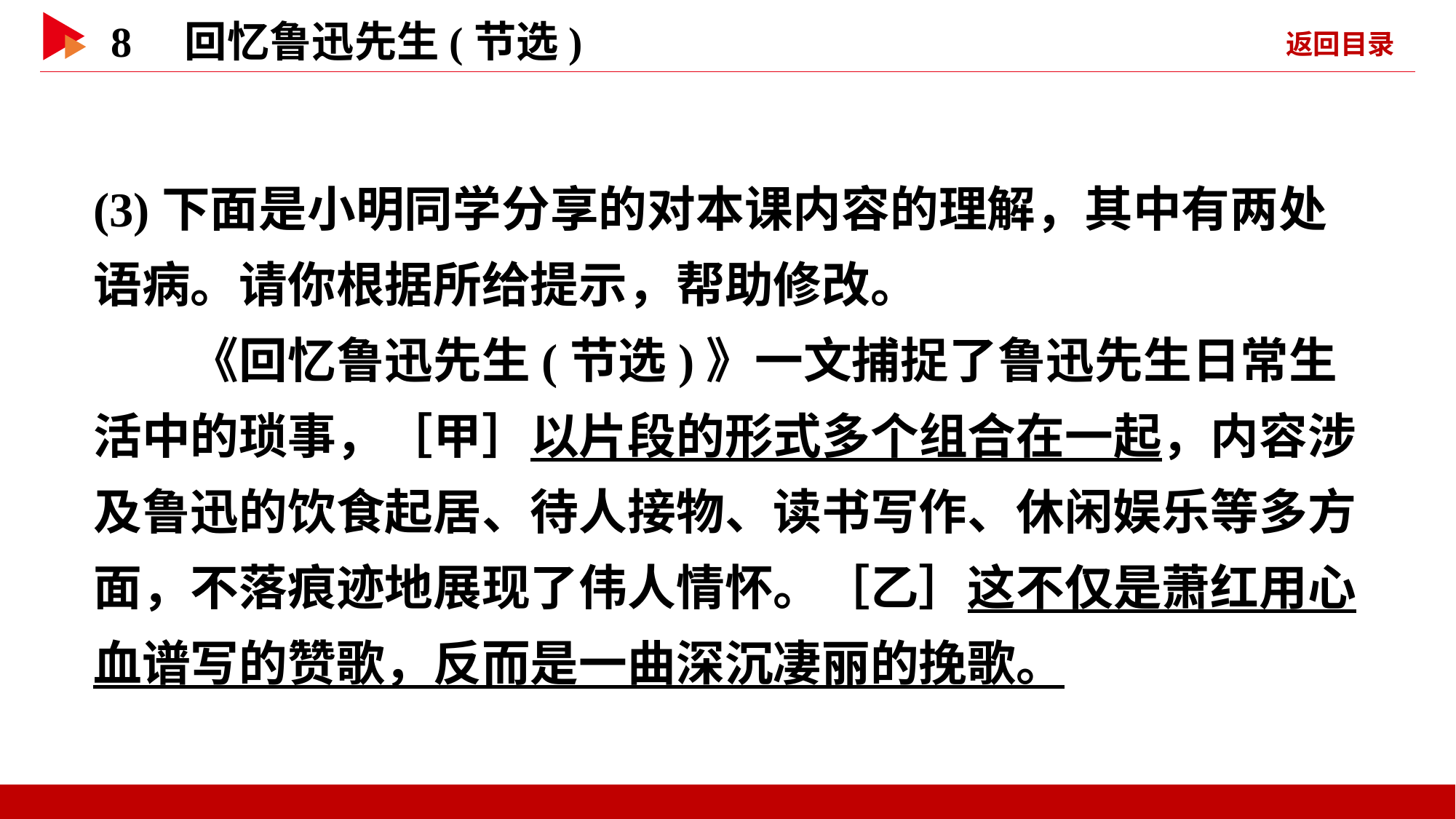

(3)下面是小明同学分享的对本课内容的理解，其中有两处语病。请你根据所给提示，帮助修改。
　　《回忆鲁迅先生(节选)》一文捕捉了鲁迅先生日常生活中的琐事，［甲］以片段的形式多个组合在一起，内容涉及鲁迅的饮食起居、待人接物、读书写作、休闲娱乐等多方面，不落痕迹地展现了伟人情怀。［乙］这不仅是萧红用心血谱写的赞歌，反而是一曲深沉凄丽的挽歌。